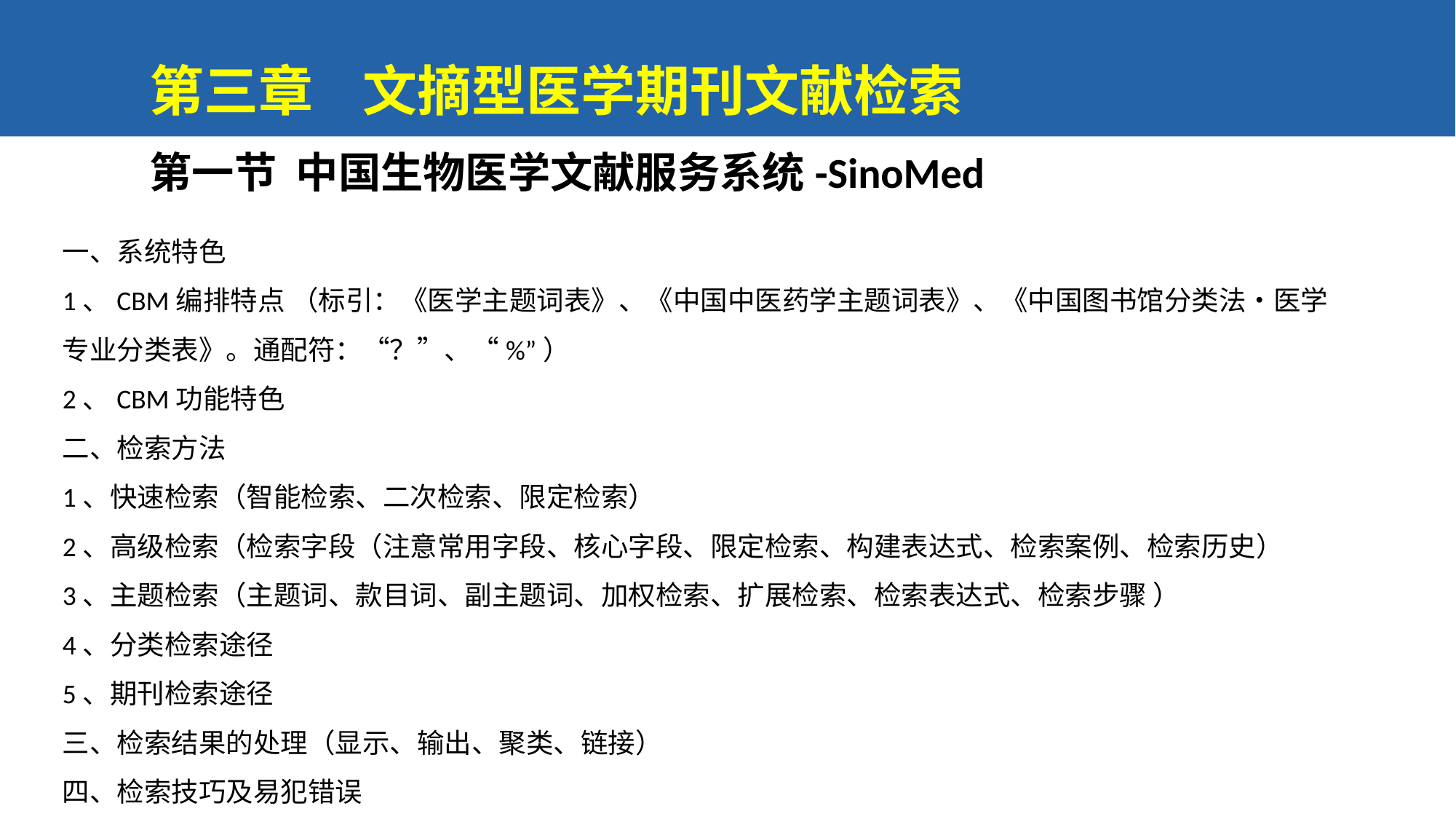

第三章    文摘型医学期刊文献检索
第一节  中国生物医学文献服务系统-SinoMed
一、系统特色
1、CBM编排特点 （标引：《医学主题词表》、《中国中医药学主题词表》、《中国图书馆分类法•医学专业分类表》。通配符：“？”、“%”）
2、CBM功能特色
二、检索方法
1、快速检索（智能检索、二次检索、限定检索）
2、高级检索（检索字段（注意常用字段、核心字段、限定检索、构建表达式、检索案例、检索历史）
3、主题检索（主题词、款目词、副主题词、加权检索、扩展检索、检索表达式、检索步骤 ）
4、分类检索途径
5、期刊检索途径
三、检索结果的处理（显示、输出、聚类、链接）
四、检索技巧及易犯错误